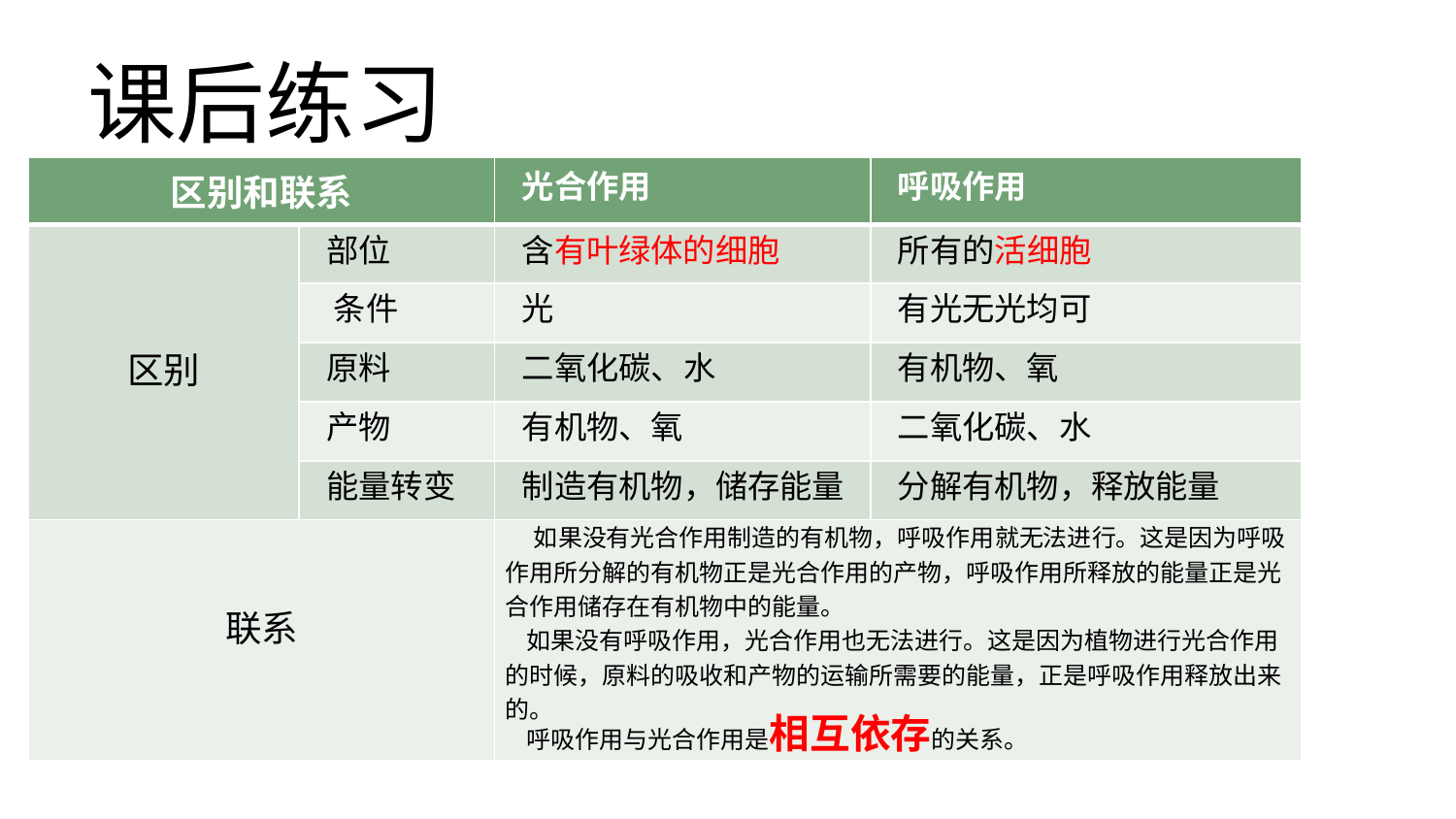

# 课后练习
| 区别和联系 |  | 光合作用 | 呼吸作用 |
| --- | --- | --- | --- |
| 区别 | 部位 | 含有叶绿体的细胞 | 所有的活细胞 |
|  | 条件 | 光 | 有光无光均可 |
|  | 原料 | 二氧化碳、水 | 有机物、氧 |
|  | 产物 | 有机物、氧 | 二氧化碳、水 |
|  | 能量转变 | 制造有机物，储存能量 | 分解有机物，释放能量 |
| 联系 |  | 如果没有光合作用制造的有机物，呼吸作用就无法进行。这是因为呼吸作用所分解的有机物正是光合作用的产物，呼吸作用所释放的能量正是光合作用储存在有机物中的能量。 如果没有呼吸作用，光合作用也无法进行。这是因为植物进行光合作用的时候，原料的吸收和产物的运输所需要的能量，正是呼吸作用释放出来的。 呼吸作用与光合作用是相互依存的关系。 |  |